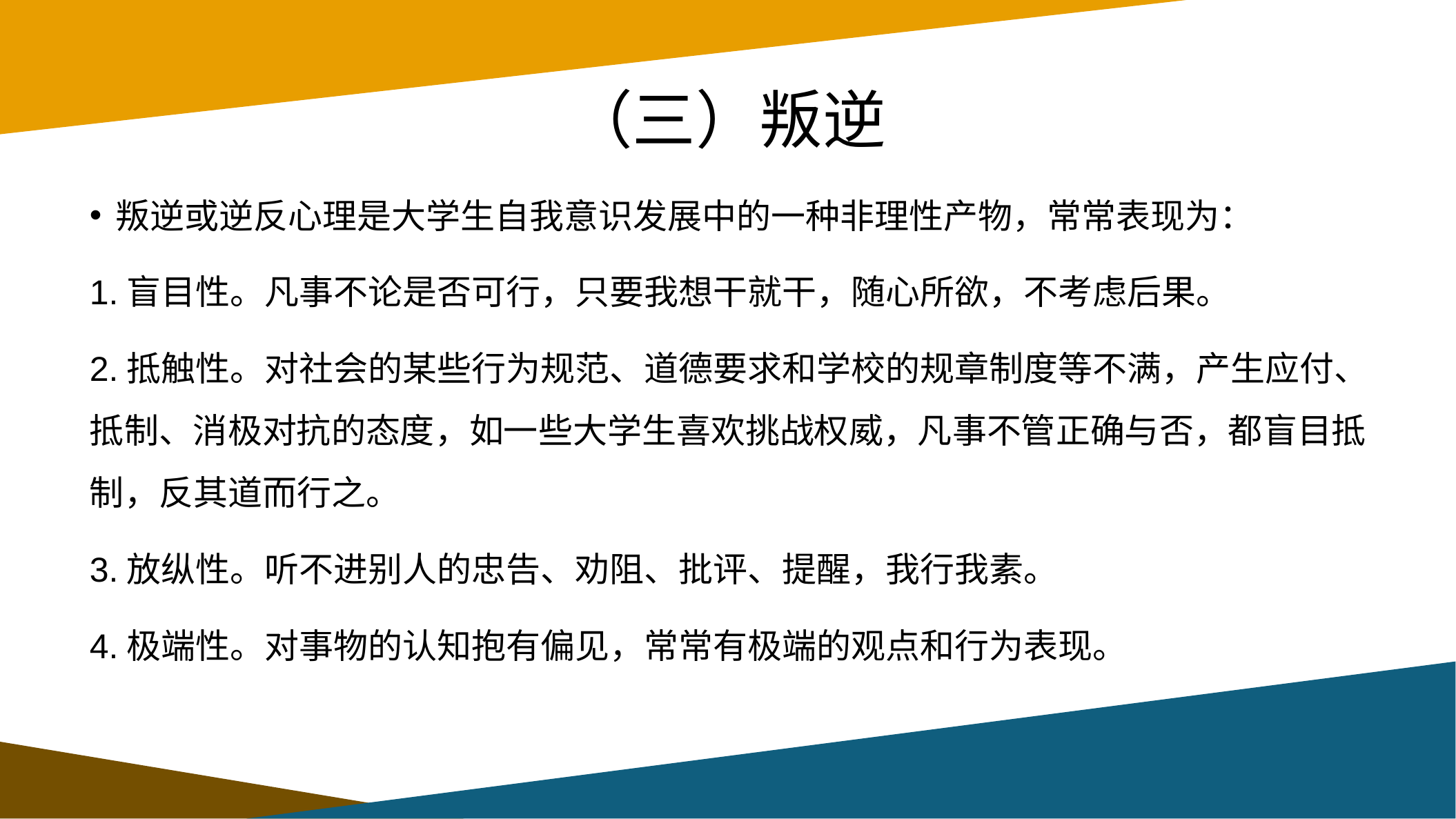

# （三）叛逆
叛逆或逆反心理是大学生自我意识发展中的一种非理性产物，常常表现为：
1.盲目性。凡事不论是否可行，只要我想干就干，随心所欲，不考虑后果。
2.抵触性。对社会的某些行为规范、道德要求和学校的规章制度等不满，产生应付、抵制、消极对抗的态度，如一些大学生喜欢挑战权威，凡事不管正确与否，都盲目抵制，反其道而行之。
3.放纵性。听不进别人的忠告、劝阻、批评、提醒，我行我素。
4.极端性。对事物的认知抱有偏见，常常有极端的观点和行为表现。